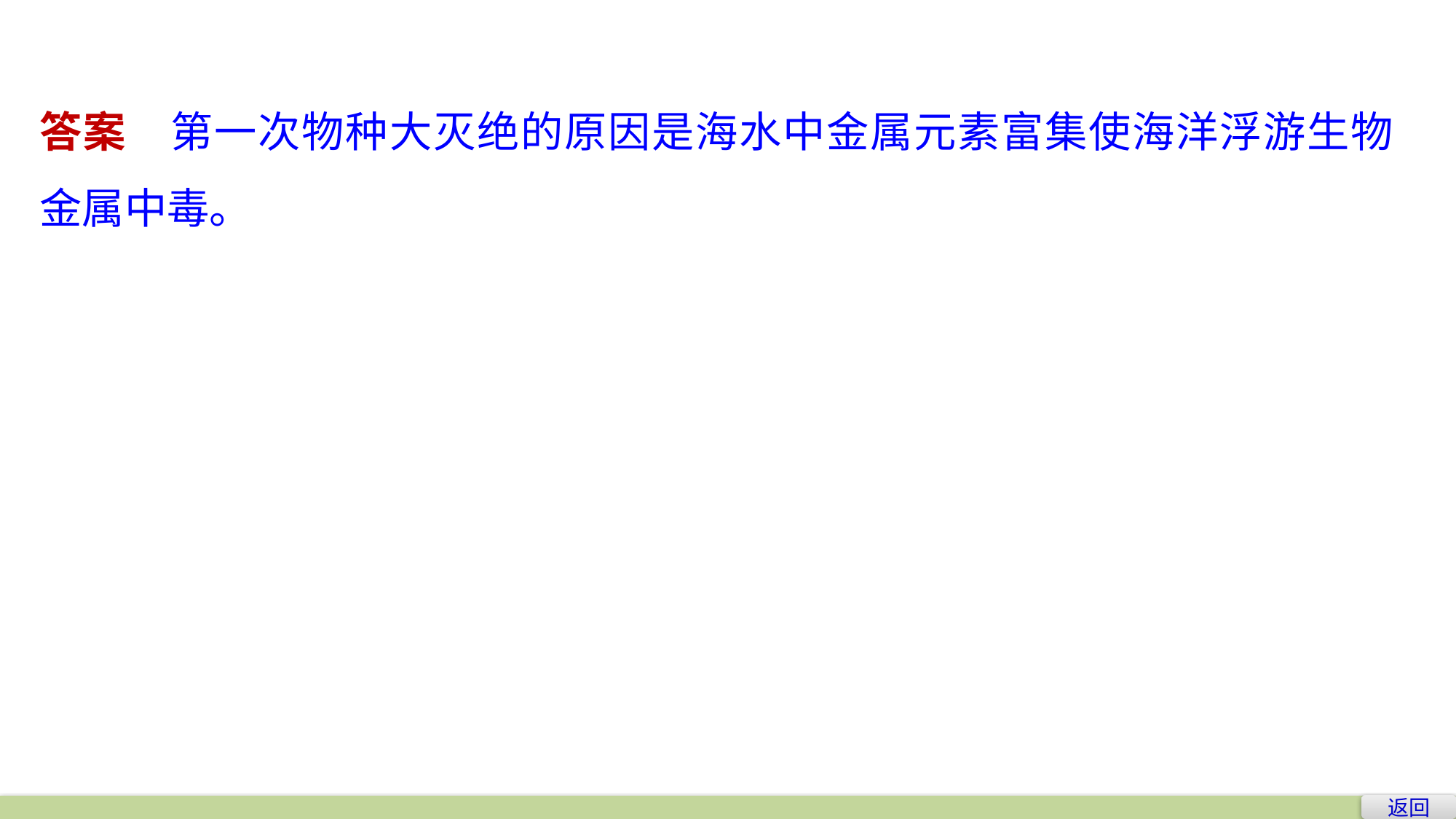

答案　第一次物种大灭绝的原因是海水中金属元素富集使海洋浮游生物金属中毒。
返回